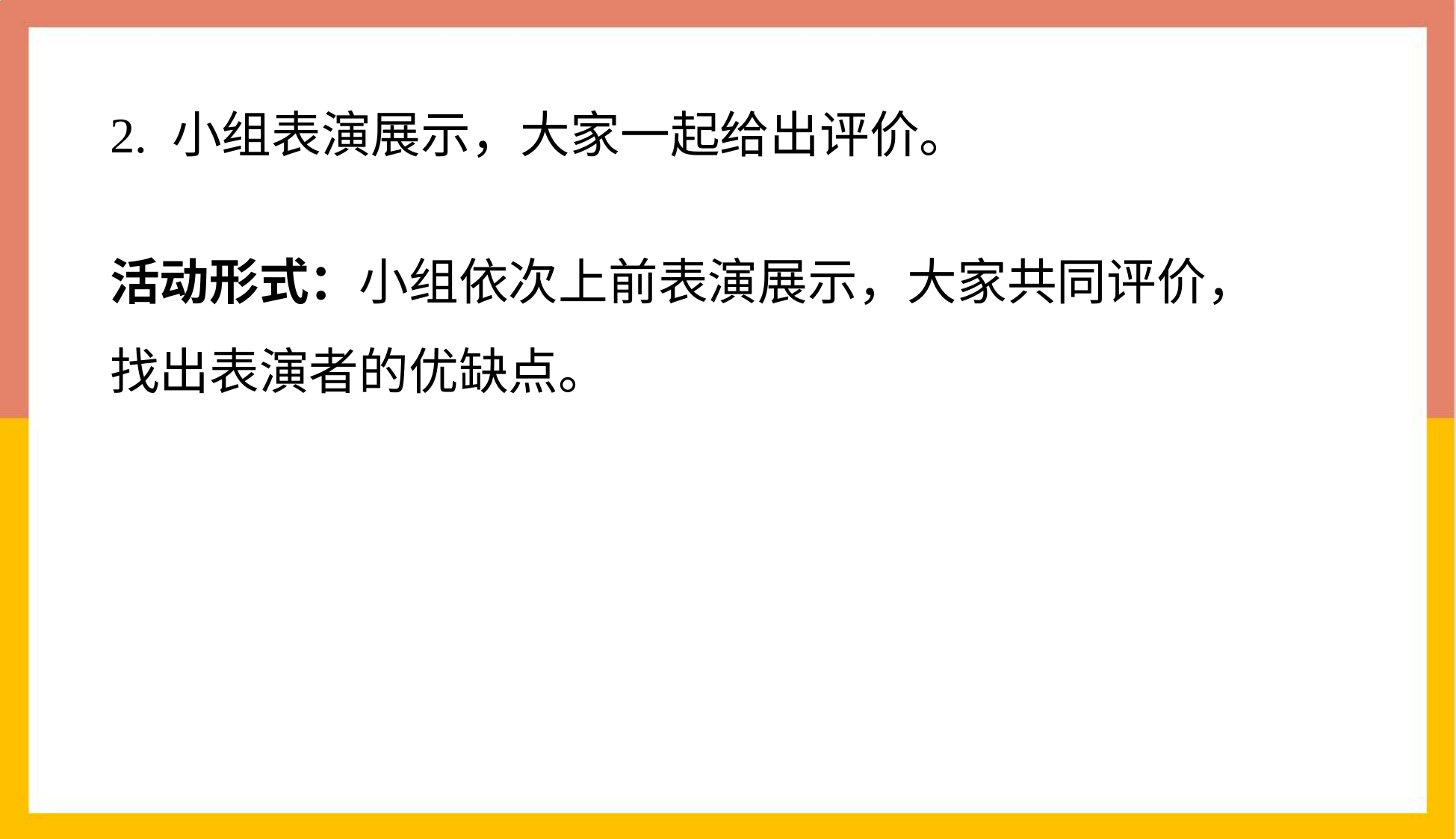

2. 小组表演展示，大家一起给出评价。
活动形式：小组依次上前表演展示，大家共同评价，找出表演者的优缺点。